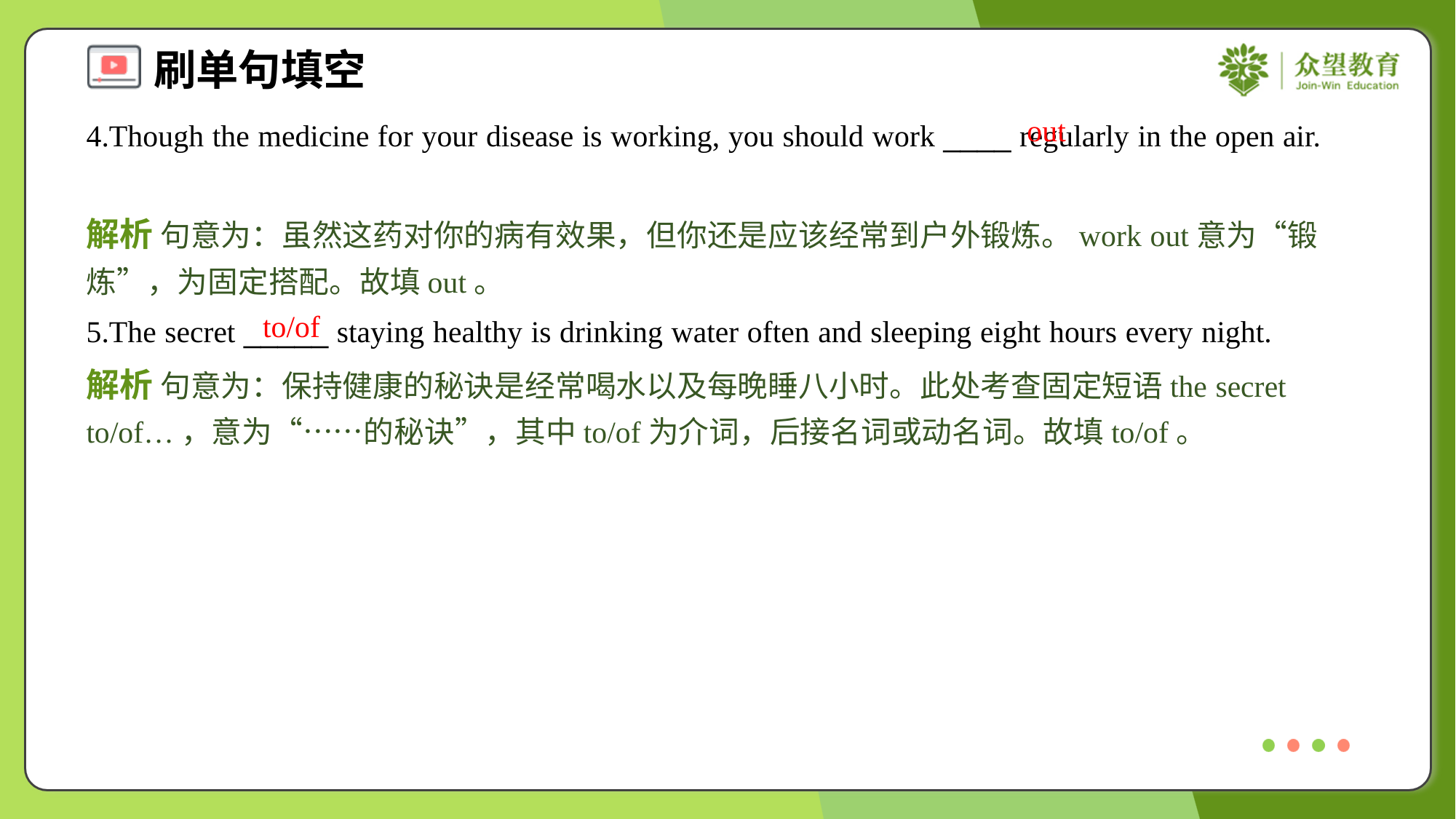

out
4.Though the medicine for your disease is working, you should work ____ regularly in the open air.
解析 句意为：虽然这药对你的病有效果，但你还是应该经常到户外锻炼。work out意为“锻炼”，为固定搭配。故填out。
to/of
5.The secret _____ staying healthy is drinking water often and sleeping eight hours every night.
解析 句意为：保持健康的秘诀是经常喝水以及每晚睡八小时。此处考查固定短语the secret to/of…，意为“……的秘诀”，其中to/of为介词，后接名词或动名词。故填to/of。